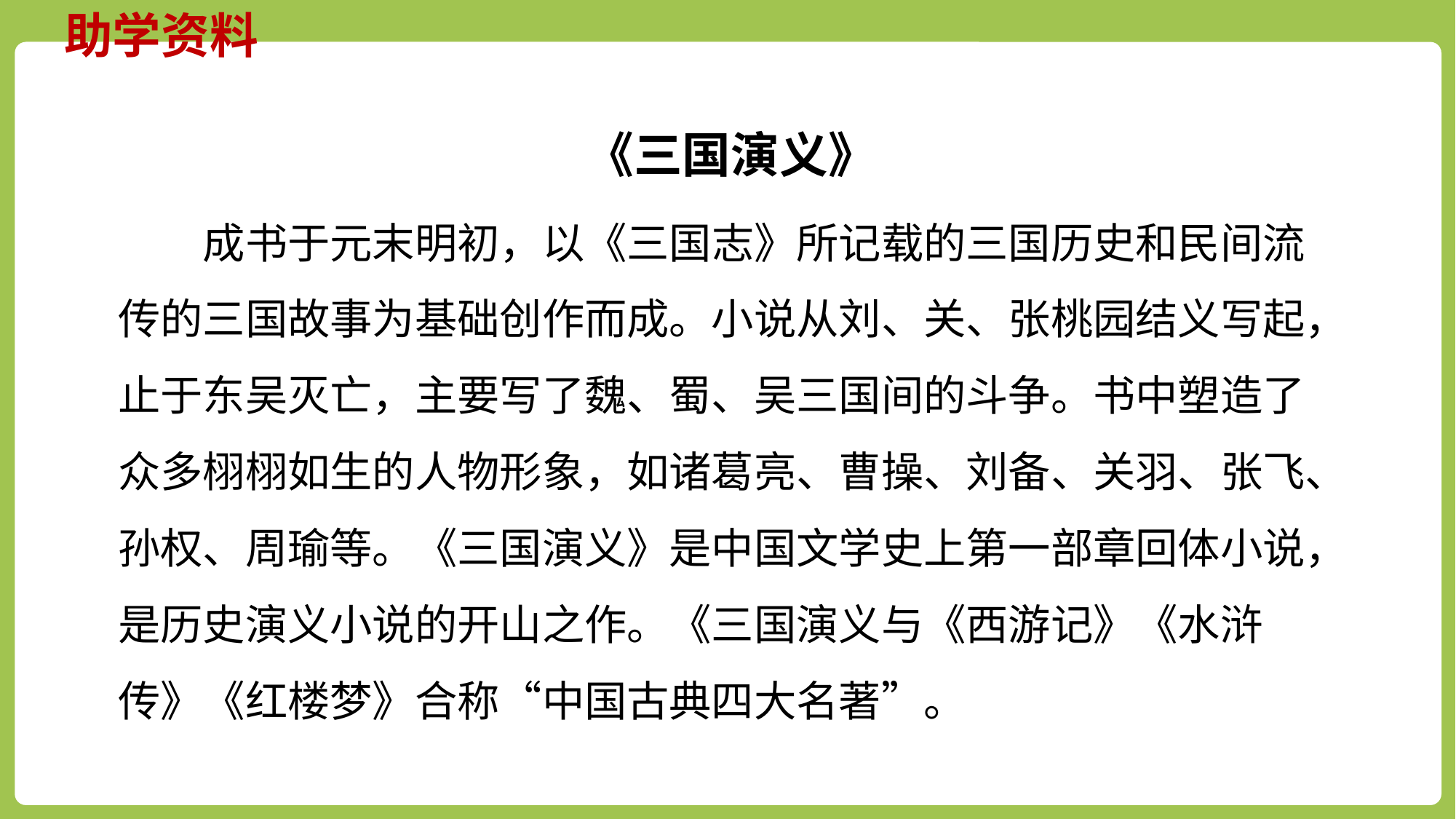

助学资料
《三国演义》
　　成书于元末明初，以《三国志》所记载的三国历史和民间流传的三国故事为基础创作而成。小说从刘、关、张桃园结义写起，止于东吴灭亡，主要写了魏、蜀、吴三国间的斗争。书中塑造了众多栩栩如生的人物形象，如诸葛亮、曹操、刘备、关羽、张飞、孙权、周瑜等。《三国演义》是中国文学史上第一部章回体小说，是历史演义小说的开山之作。《三国演义与《西游记》《水浒传》《红楼梦》合称“中国古典四大名著”。